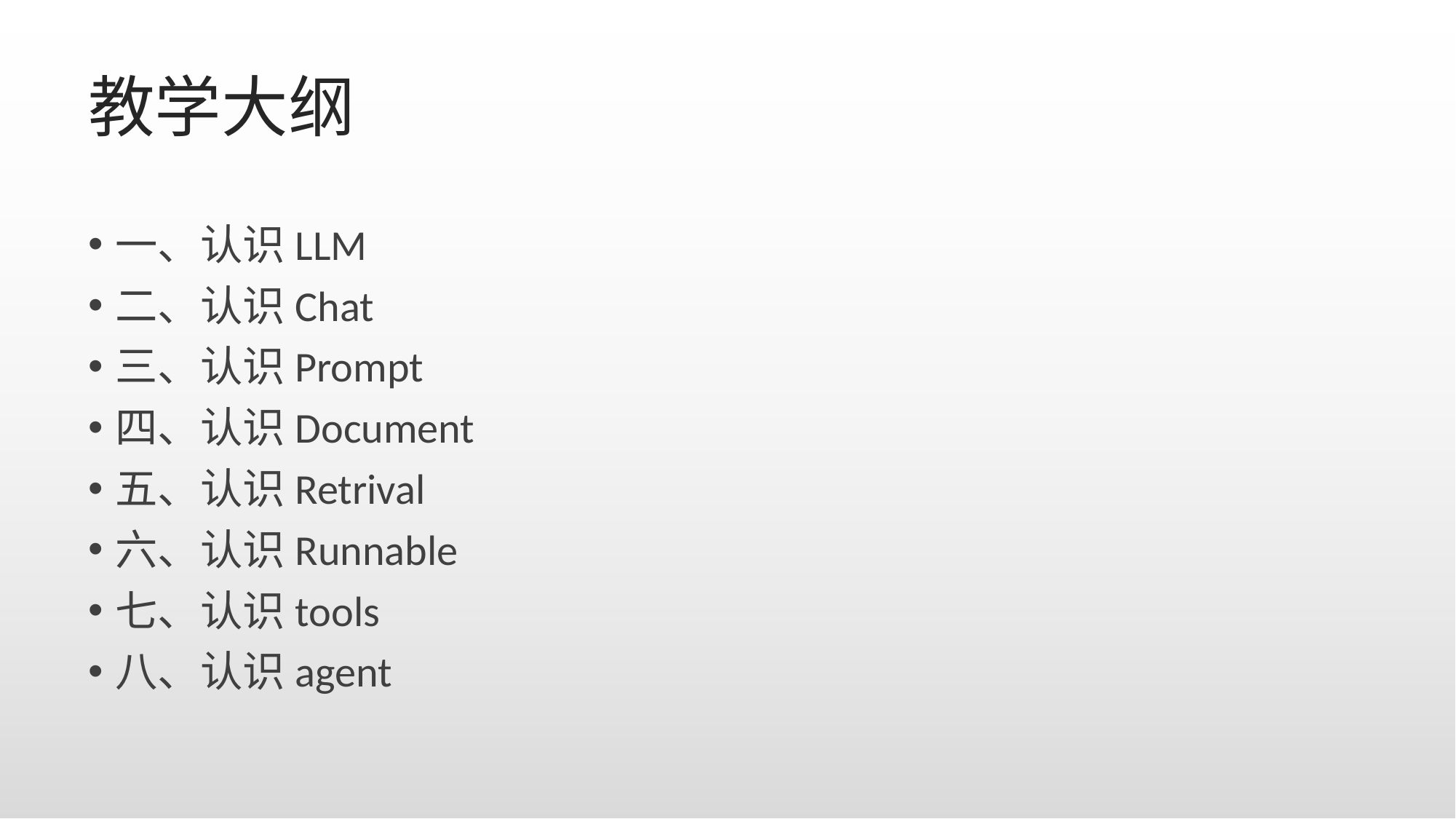

# 教学大纲
一、认识LLM
二、认识Chat
三、认识Prompt
四、认识Document
五、认识Retrival
六、认识Runnable
七、认识tools
八、认识agent